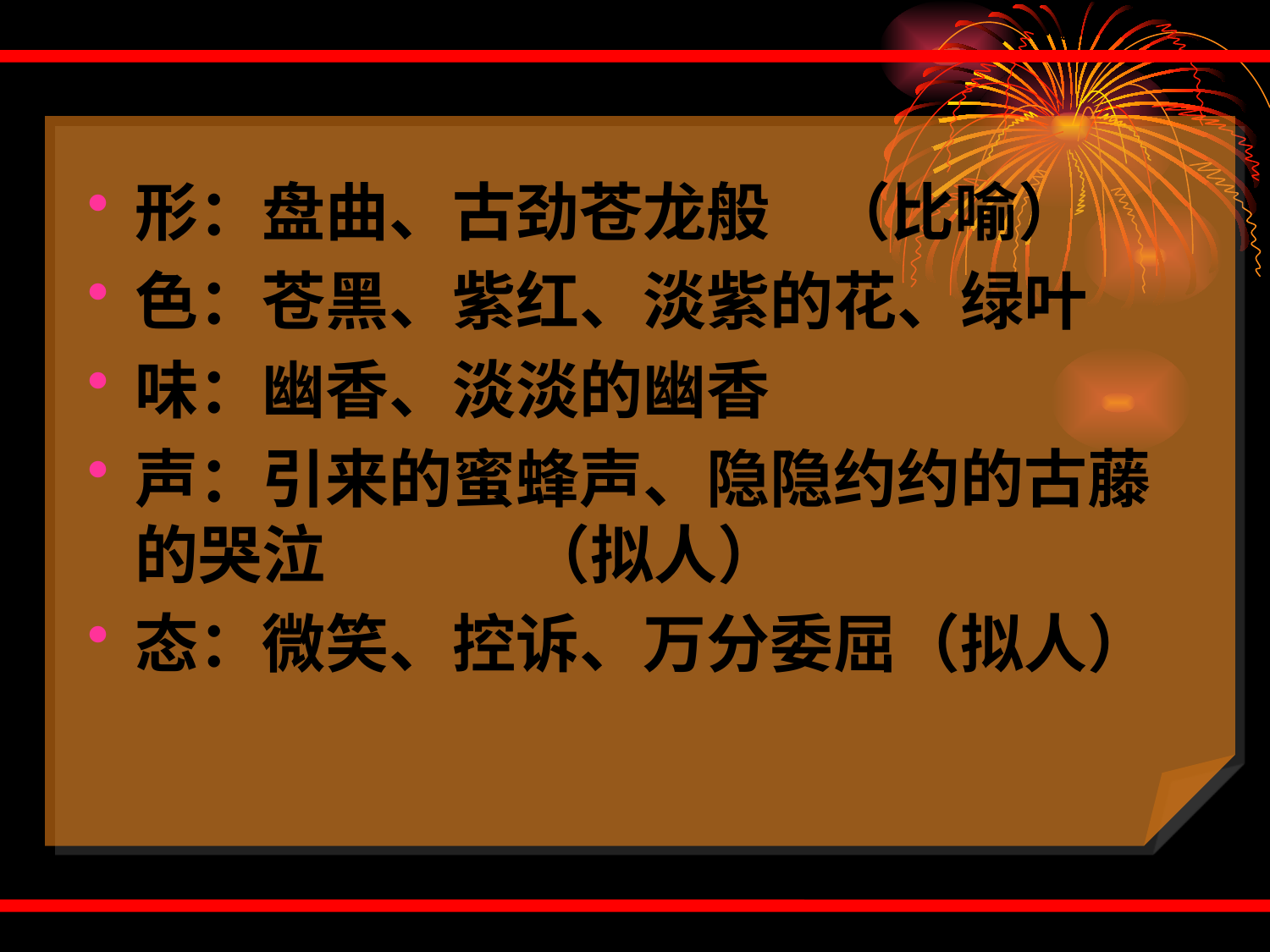

形：盘曲、古劲苍龙般    （比喻）
色：苍黑、紫红、淡紫的花、绿叶
味：幽香、淡淡的幽香
声：引来的蜜蜂声、隐隐约约的古藤的哭泣              （拟人）
态：微笑、控诉、万分委屈（拟人）